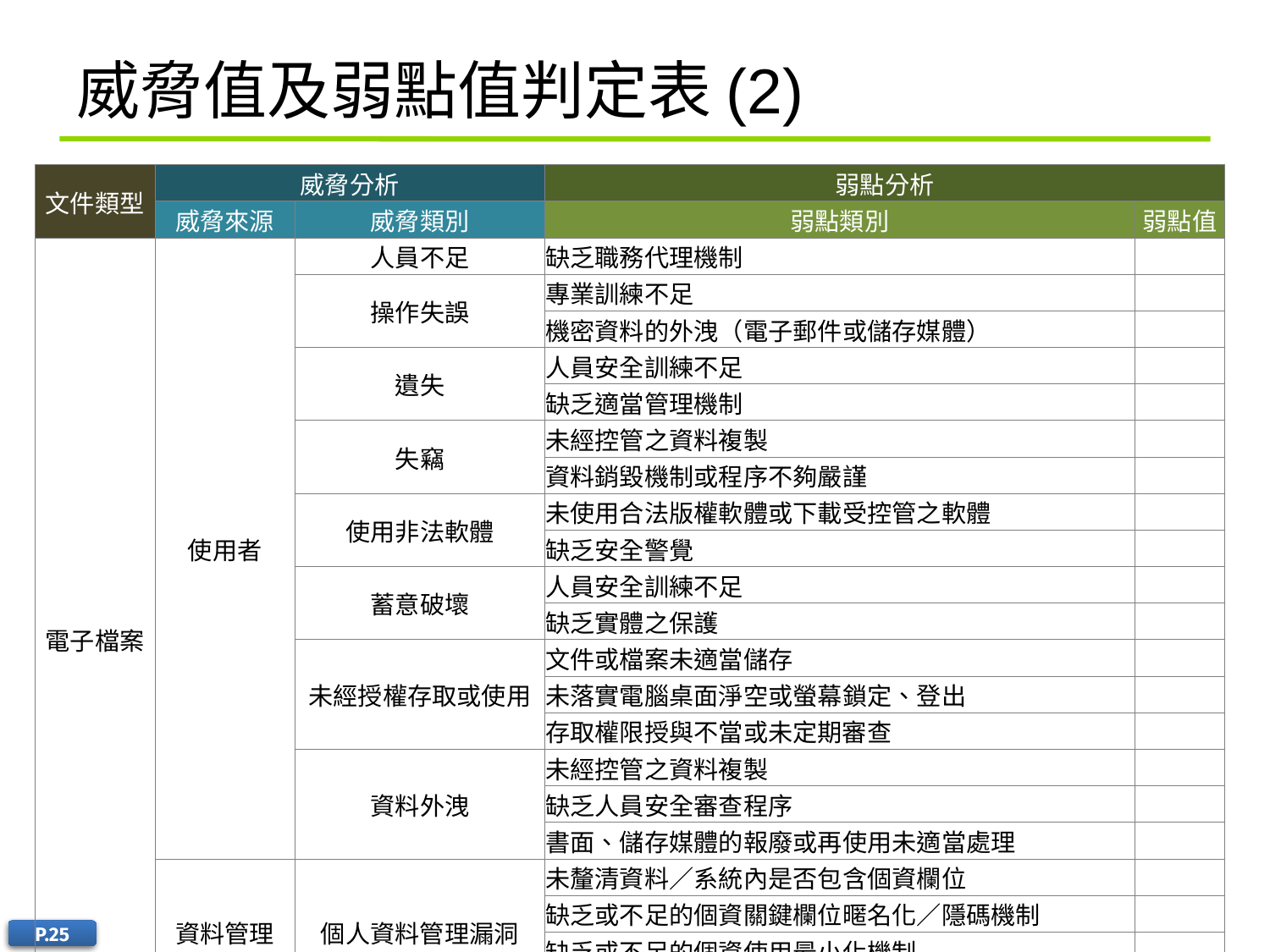

# 威脅值及弱點值判定表(2)

| 文件類型 | 威脅分析 |  | 弱點分析 |  |
| --- | --- | --- | --- | --- |
|  | 威脅來源 | 威脅類別 | 弱點類別 | 弱點值 |
| 電子檔案 | 使用者 | 人員不足 | 缺乏職務代理機制 |  |
|  |  | 操作失誤 | 專業訓練不足 |  |
|  |  |  | 機密資料的外洩（電子郵件或儲存媒體） |  |
|  |  | 遺失 | 人員安全訓練不足 |  |
|  |  |  | 缺乏適當管理機制 |  |
|  |  | 失竊 | 未經控管之資料複製 |  |
|  |  |  | 資料銷毀機制或程序不夠嚴謹 |  |
|  |  | 使用非法軟體 | 未使用合法版權軟體或下載受控管之軟體 |  |
|  |  |  | 缺乏安全警覺 |  |
|  |  | 蓄意破壞 | 人員安全訓練不足 |  |
|  |  |  | 缺乏實體之保護 |  |
|  |  | 未經授權存取或使用 | 文件或檔案未適當儲存 |  |
|  |  |  | 未落實電腦桌面淨空或螢幕鎖定、登出 |  |
|  |  |  | 存取權限授與不當或未定期審查 |  |
|  |  | 資料外洩 | 未經控管之資料複製 |  |
|  |  |  | 缺乏人員安全審查程序 |  |
|  |  |  | 書面、儲存媒體的報廢或再使用未適當處理 |  |
|  | 資料管理 | 個人資料管理漏洞 | 未釐清資料／系統內是否包含個資欄位 |  |
|  |  |  | 缺乏或不足的個資關鍵欄位暱名化／隱碼機制 |  |
|  |  |  | 缺乏或不足的個資使用最小化機制 |  |
|  |  |  | 缺乏或不足的事故緊急應變機制及統一通報機制 |  |
|  | 周圍環境 | 電源供應中斷 | 不穩定的供電 |  |